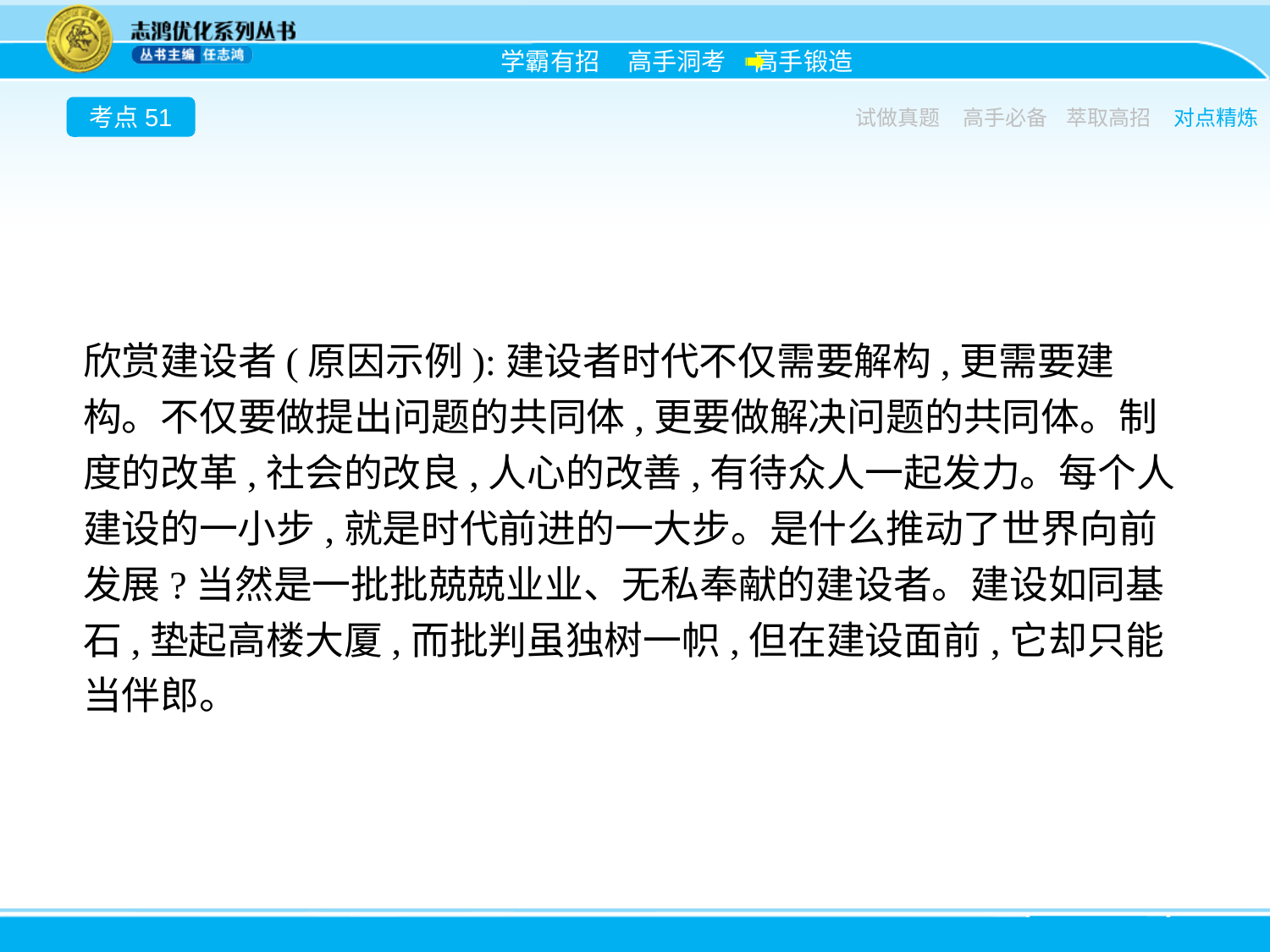

考点51
试做真题
高手必备
萃取高招
对点精炼
欣赏建设者(原因示例):建设者时代不仅需要解构,更需要建构。不仅要做提出问题的共同体,更要做解决问题的共同体。制度的改革,社会的改良,人心的改善,有待众人一起发力。每个人建设的一小步,就是时代前进的一大步。是什么推动了世界向前发展?当然是一批批兢兢业业、无私奉献的建设者。建设如同基石,垫起高楼大厦,而批判虽独树一帜,但在建设面前,它却只能当伴郎。